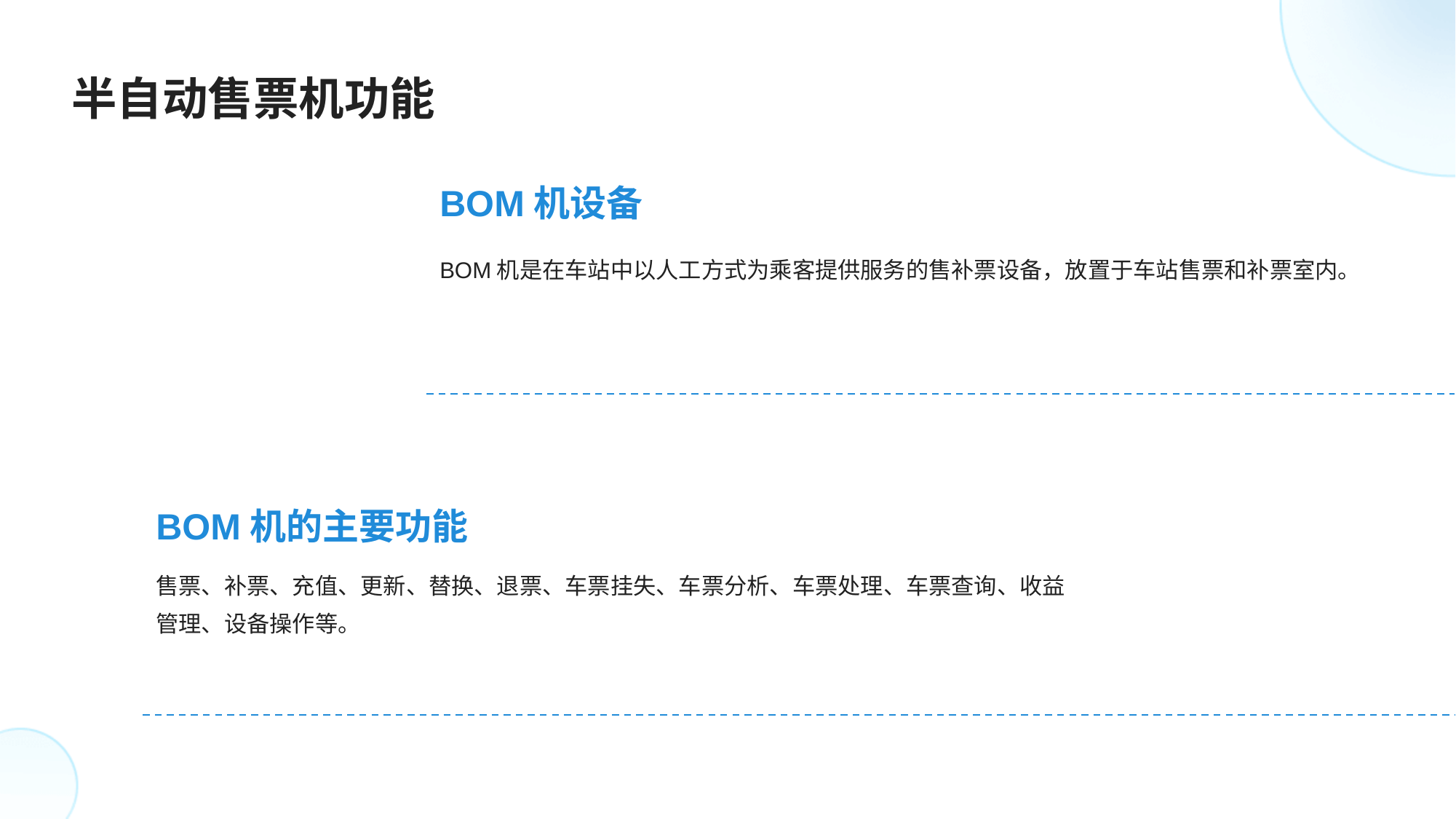

半自动售票机功能
BOM机设备
BOM机是在车站中以人工方式为乘客提供服务的售补票设备，放置于车站售票和补票室内。
BOM机的主要功能
售票、补票、充值、更新、替换、退票、车票挂失、车票分析、车票处理、车票查询、收益管理、设备操作等。